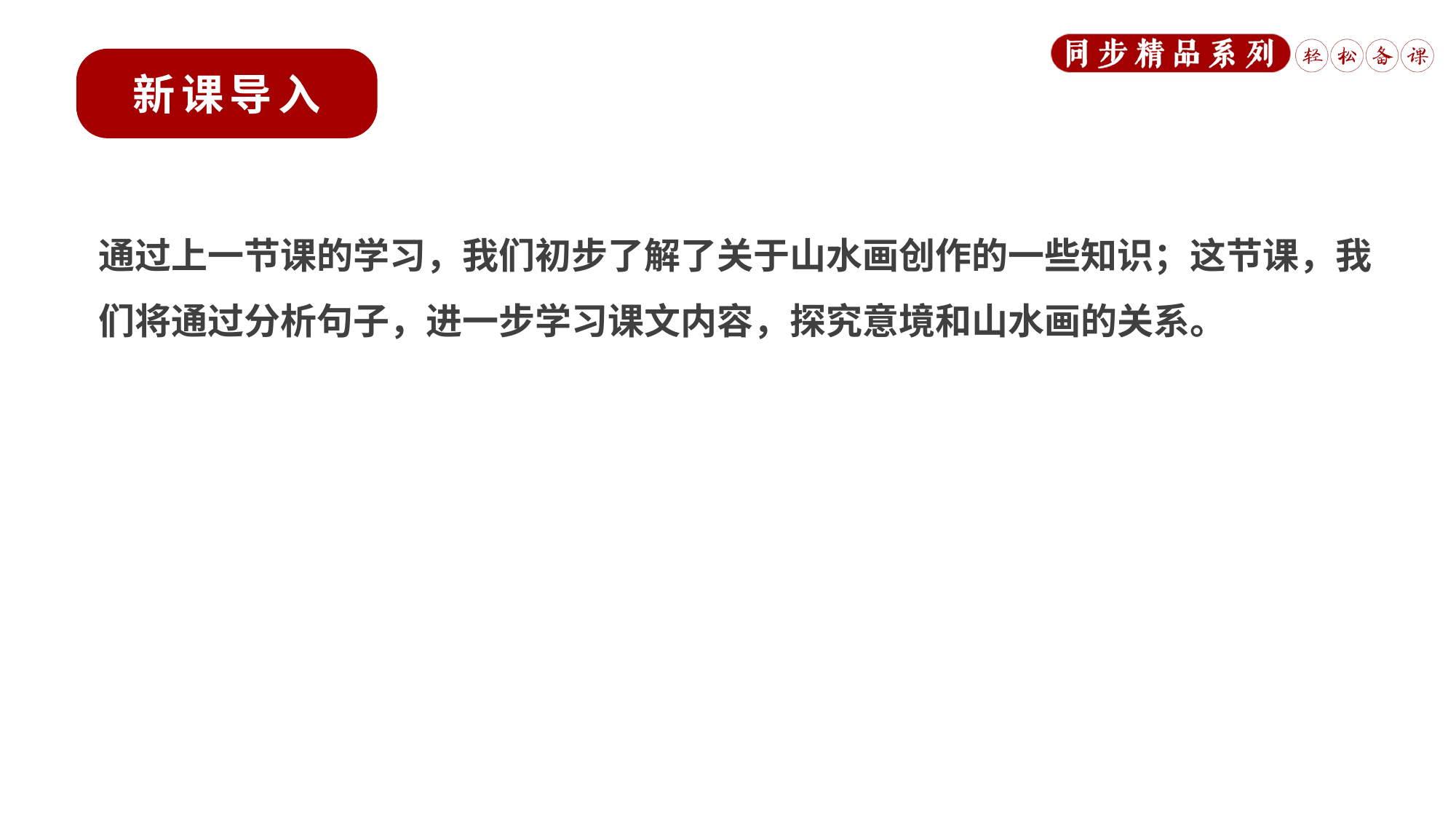

通过上一节课的学习，我们初步了解了关于山水画创作的一些知识；这节课，我们将通过分析句子，进一步学习课文内容，探究意境和山水画的关系。